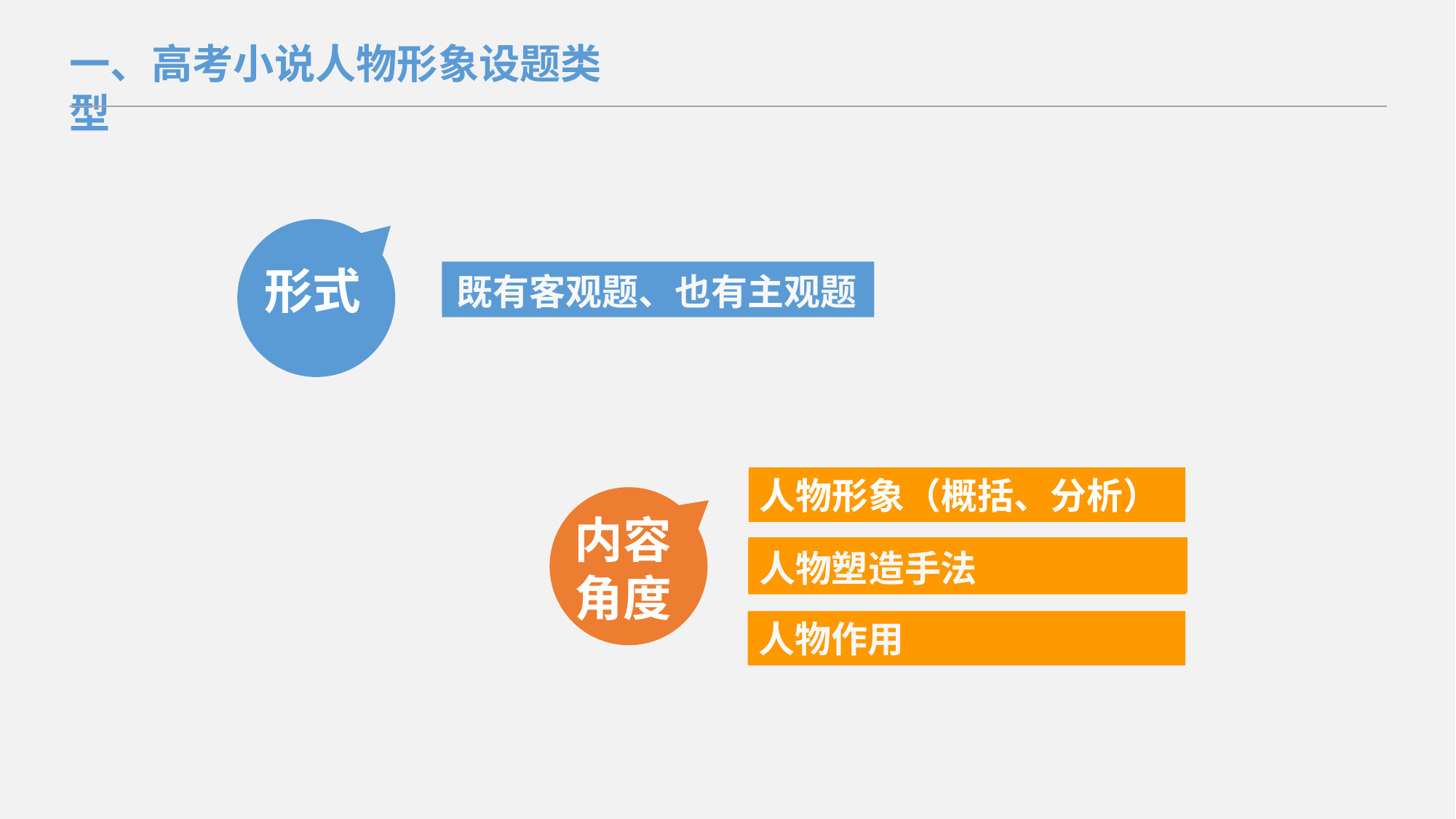

一、高考小说人物形象设题类型

形式

既有客观题、也有主观题
人物形象（概括、分析）

内容
角度

人物塑造手法
人物作用